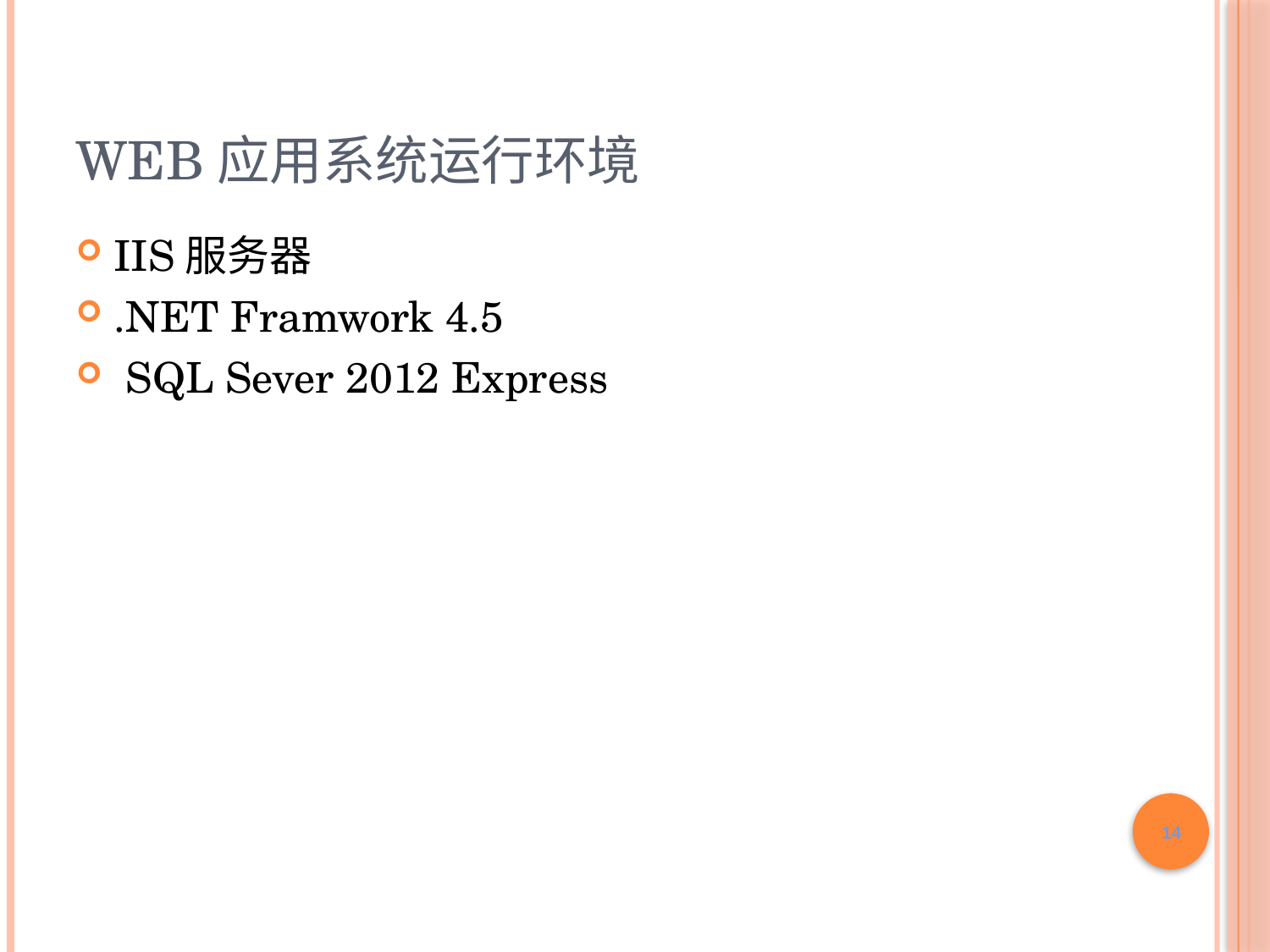

# Web应用系统运行环境
IIS服务器
.NET Framwork 4.5
 SQL Sever 2012 Express

14